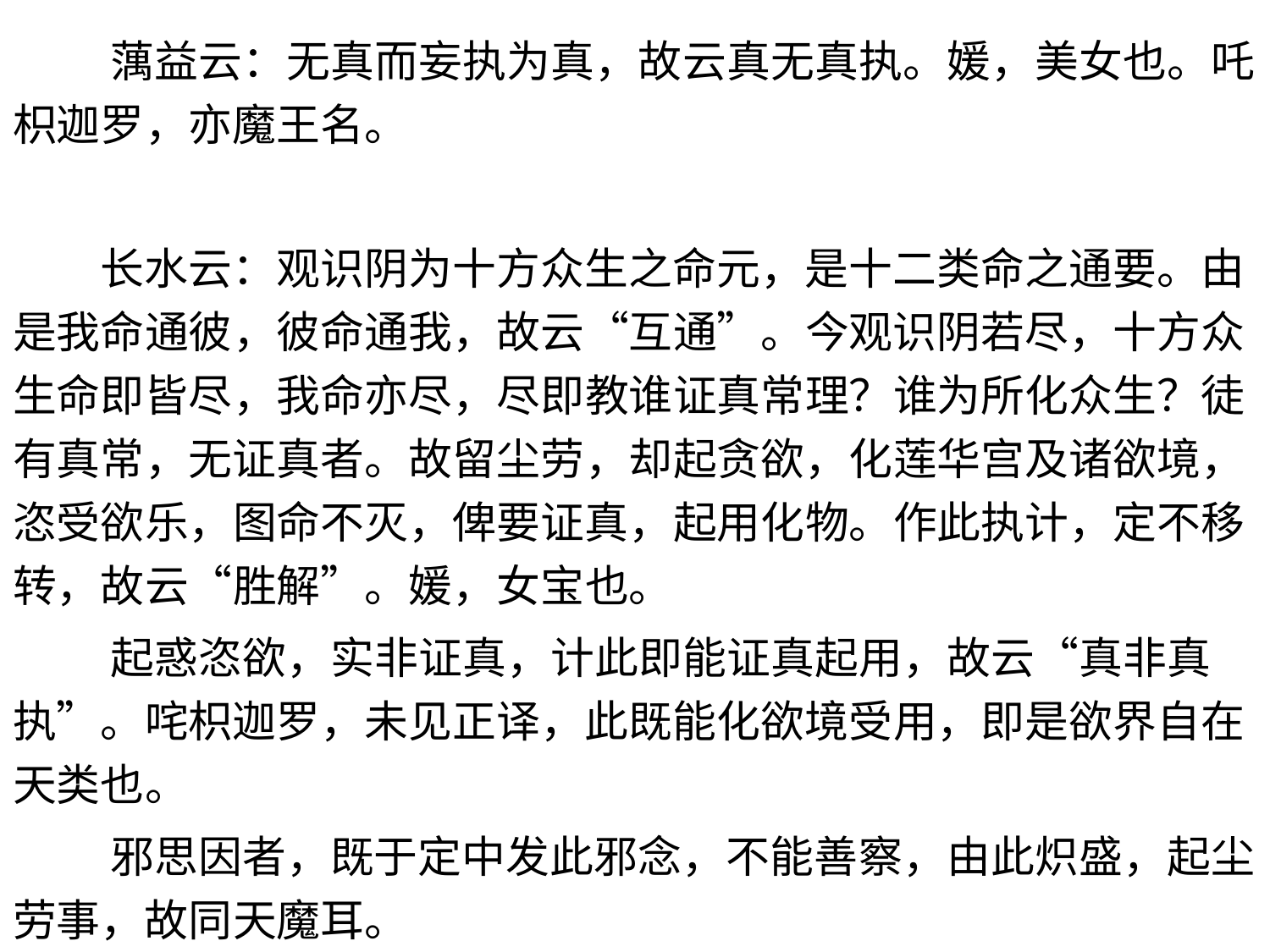

蕅益云：无真而妄执为真，故云真无真执。媛，美女也。吒枳迦罗，亦魔王名。

        长水云：观识阴为十方众生之命元，是十二类命之通要。由是我命通彼，彼命通我，故云“互通”。今观识阴若尽，十方众生命即皆尽，我命亦尽，尽即教谁证真常理？谁为所化众生？徒有真常，无证真者。故留尘劳，却起贪欲，化莲华宫及诸欲境，恣受欲乐，图命不灭，俾要证真，起用化物。作此执计，定不移转，故云“胜解”。媛，女宝也。
         起惑恣欲，实非证真，计此即能证真起用，故云“真非真执”。咤枳迦罗，未见正译，此既能化欲境受用，即是欲界自在天类也。
         邪思因者，既于定中发此邪念，不能善察，由此炽盛，起尘劳事，故同天魔耳。